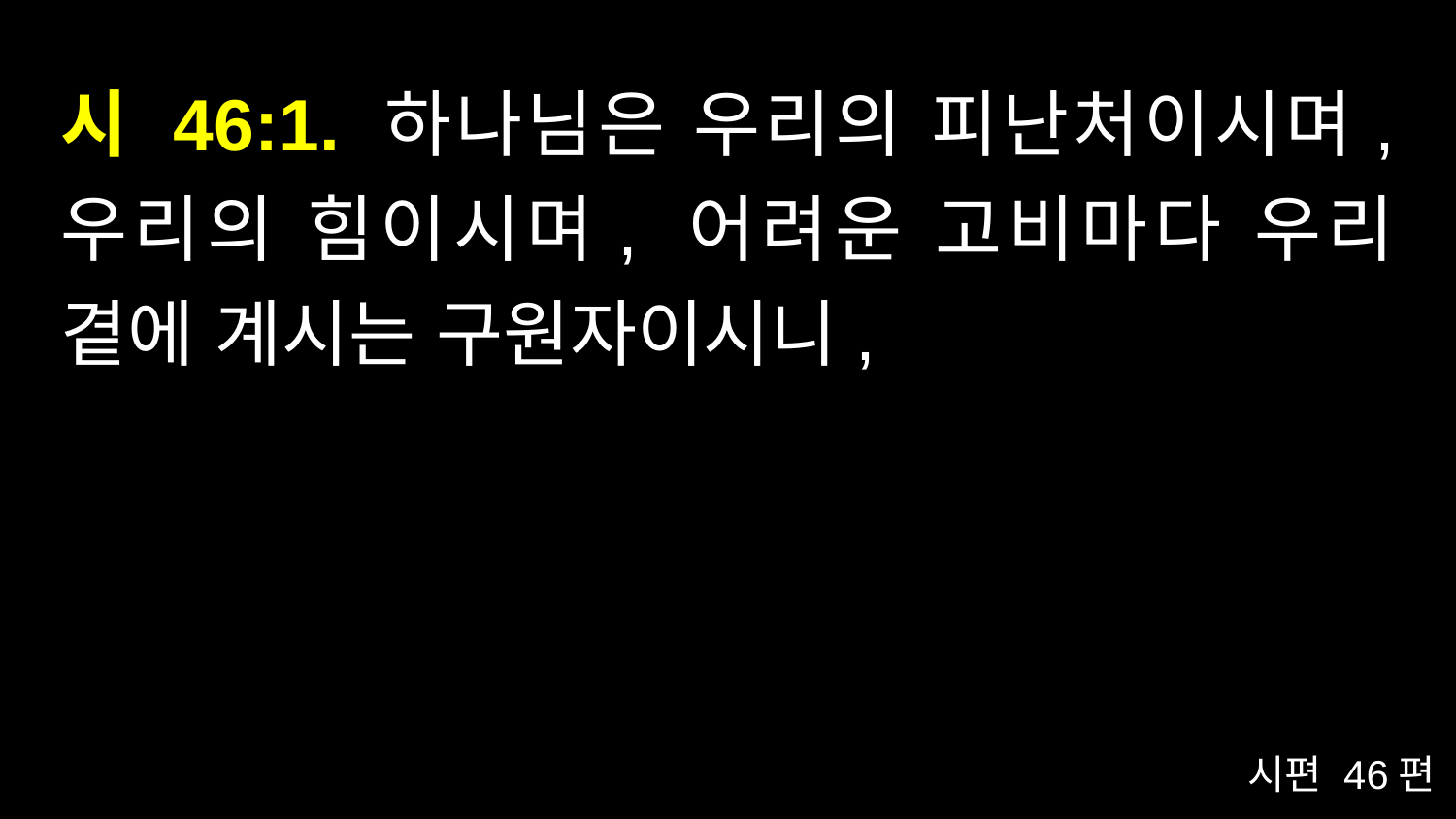

# 시 46:1. 하나님은 우리의 피난처이시며, 우리의 힘이시며, 어려운 고비마다 우리 곁에 계시는 구원자이시니,
시편 46편